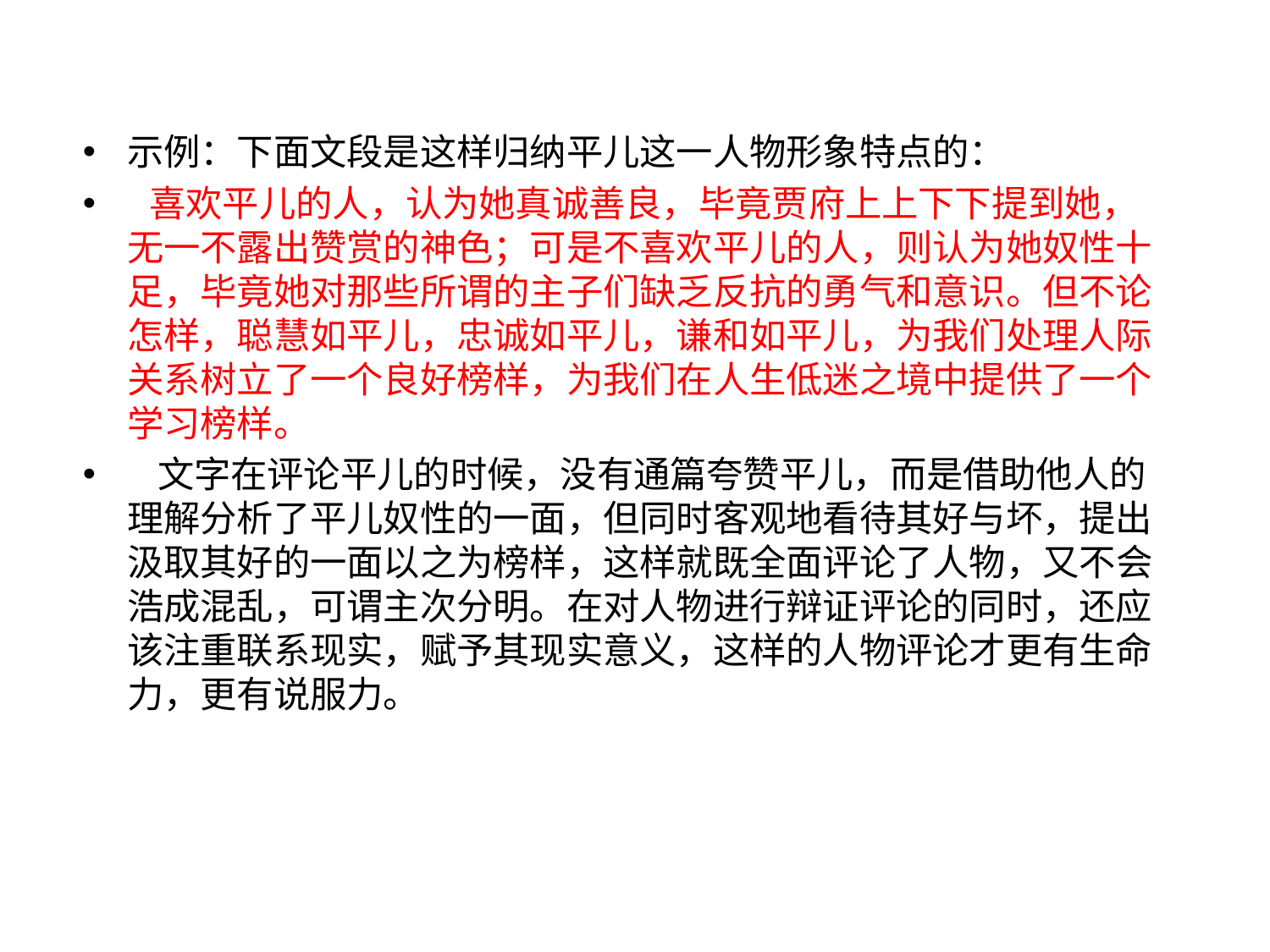

示例：下面文段是这样归纳平儿这一人物形象特点的：
  喜欢平儿的人，认为她真诚善良，毕竟贾府上上下下提到她，无一不露出赞赏的神色；可是不喜欢平儿的人，则认为她奴性十足，毕竟她对那些所谓的主子们缺乏反抗的勇气和意识。但不论怎样，聪慧如平儿，忠诚如平儿，谦和如平儿，为我们处理人际关系树立了一个良好榜样，为我们在人生低迷之境中提供了一个学习榜样。
   文字在评论平儿的时候，没有通篇夸赞平儿，而是借助他人的理解分析了平儿奴性的一面，但同时客观地看待其好与坏，提出汲取其好的一面以之为榜样，这样就既全面评论了人物，又不会浩成混乱，可谓主次分明。在对人物进行辩证评论的同时，还应该注重联系现实，赋予其现实意义，这样的人物评论才更有生命力，更有说服力。